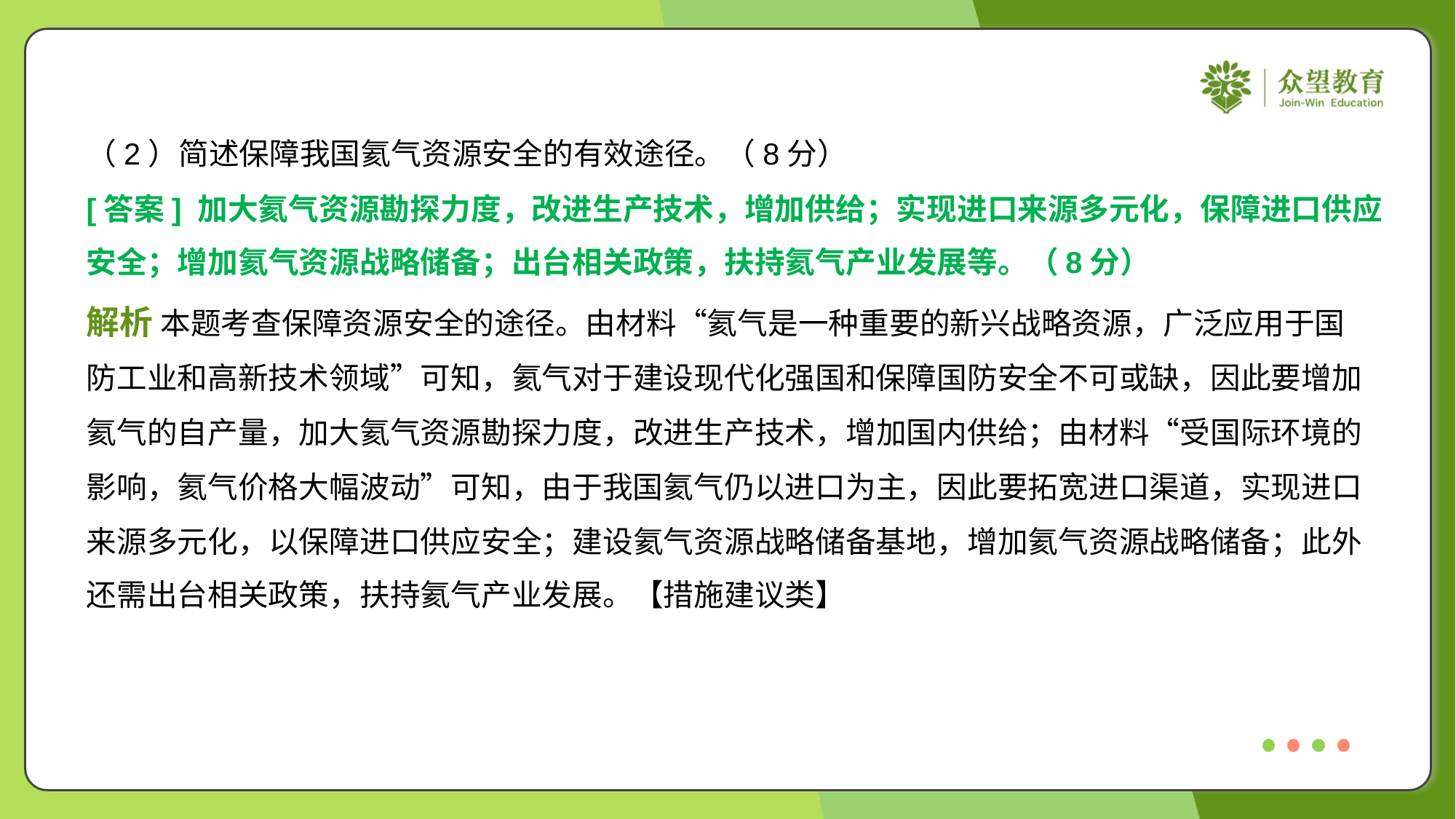

（2）简述保障我国氦气资源安全的有效途径。（8分）
[答案] 加大氦气资源勘探力度，改进生产技术，增加供给；实现进口来源多元化，保障进口供应
安全；增加氦气资源战略储备；出台相关政策，扶持氦气产业发展等。（8分）
解析 本题考查保障资源安全的途径。由材料“氦气是一种重要的新兴战略资源，广泛应用于国
防工业和高新技术领域”可知，氦气对于建设现代化强国和保障国防安全不可或缺，因此要增加
氦气的自产量，加大氦气资源勘探力度，改进生产技术，增加国内供给；由材料“受国际环境的
影响，氦气价格大幅波动”可知，由于我国氦气仍以进口为主，因此要拓宽进口渠道，实现进口
来源多元化，以保障进口供应安全；建设氦气资源战略储备基地，增加氦气资源战略储备；此外
还需出台相关政策，扶持氦气产业发展。【措施建议类】